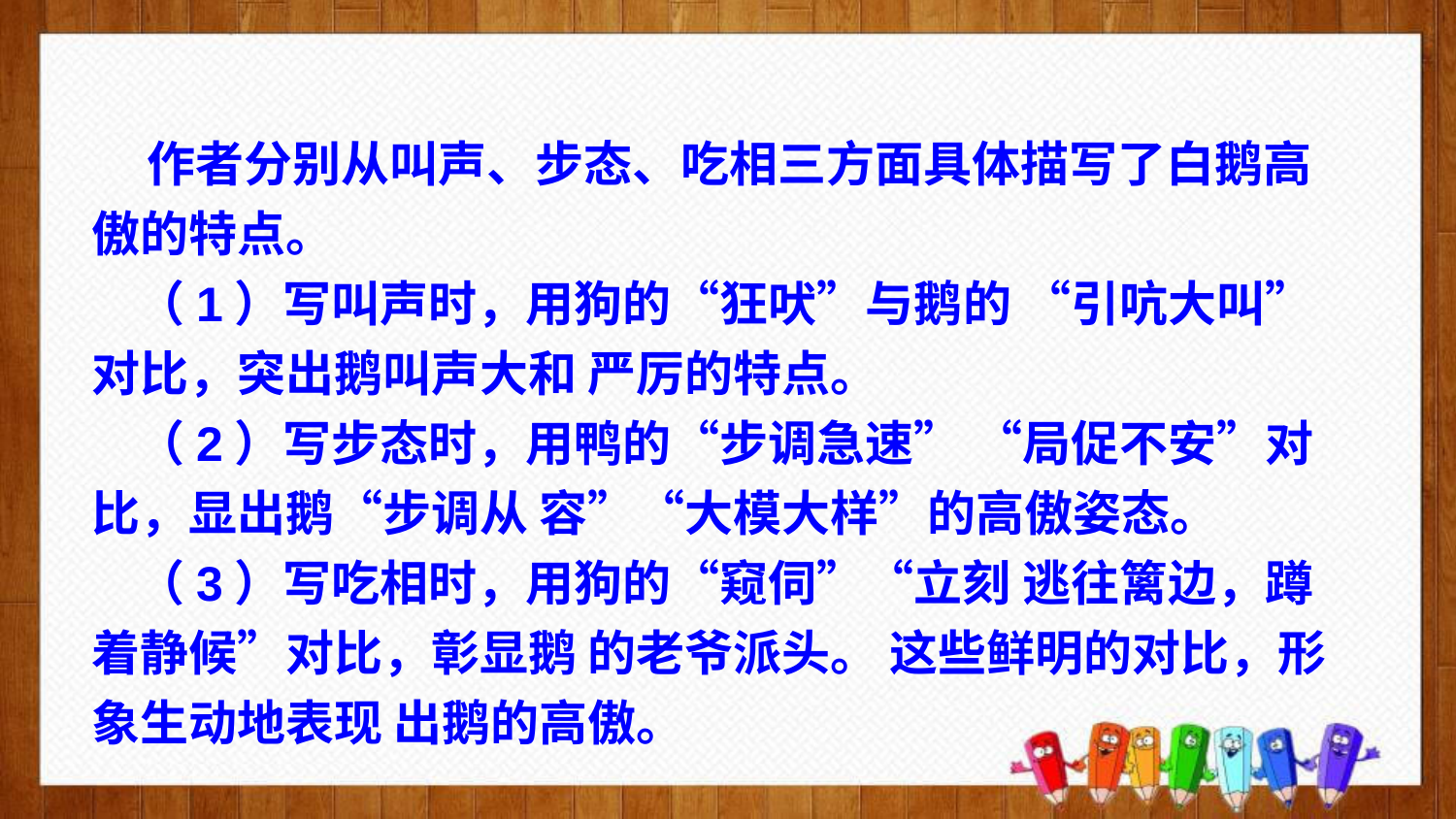

作者分别从叫声、步态、吃相三方面具体描写了白鹅高傲的特点。
   （1）写叫声时，用狗的“狂吠”与鹅的 “引吭大叫”对比，突出鹅叫声大和 严厉的特点。
   （2）写步态时，用鸭的“步调急速” “局促不安”对比，显出鹅“步调从 容”“大模大样”的高傲姿态。
   （3）写吃相时，用狗的“窥伺”“立刻 逃往篱边，蹲着静候”对比，彰显鹅 的老爷派头。 这些鲜明的对比，形象生动地表现 出鹅的高傲。